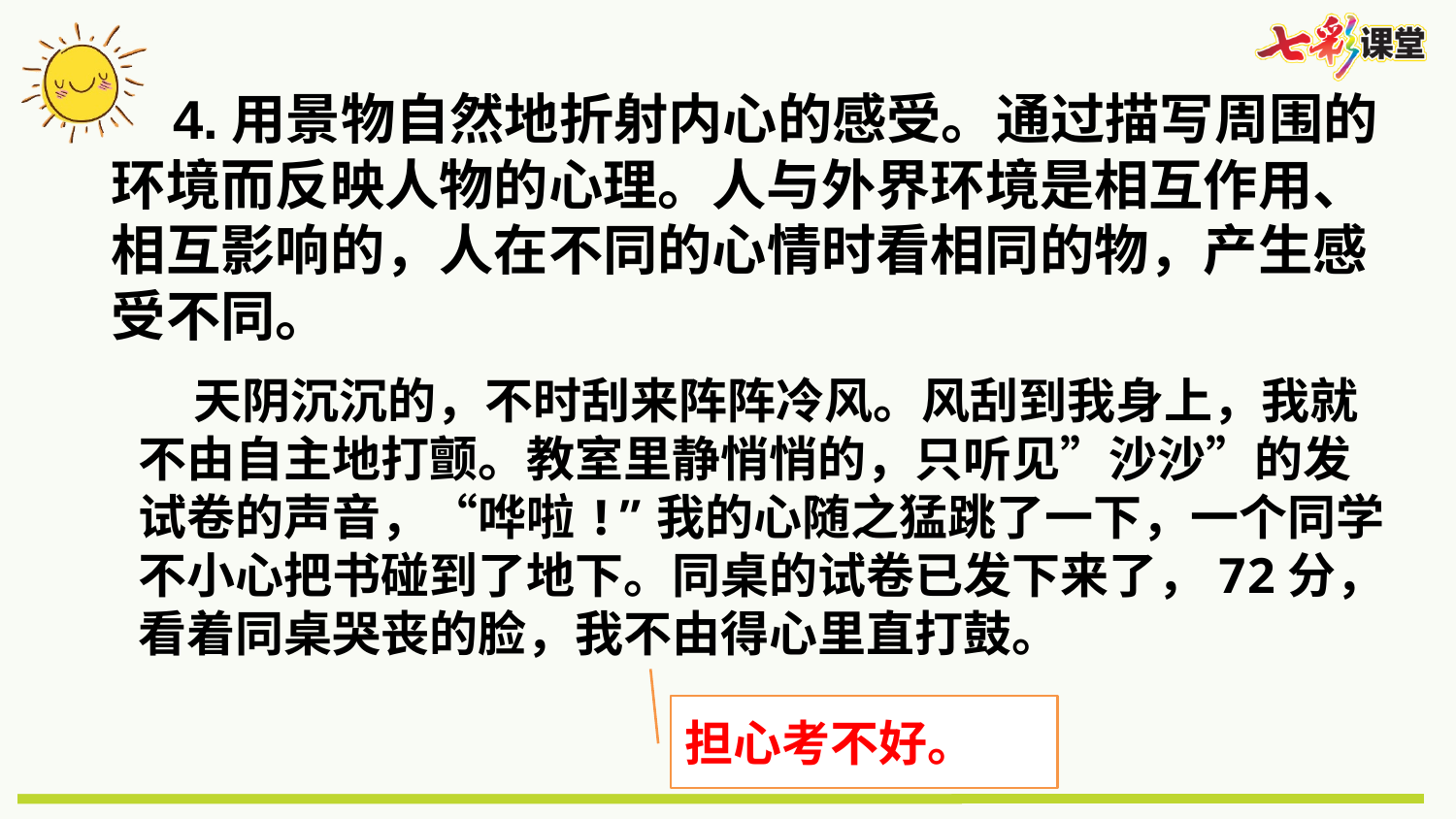

4.用景物自然地折射内心的感受。通过描写周围的环境而反映人物的心理。人与外界环境是相互作用、相互影响的，人在不同的心情时看相同的物，产生感受不同。
    天阴沉沉的，不时刮来阵阵冷风。风刮到我身上，我就不由自主地打颤。教室里静悄悄的，只听见”沙沙”的发试卷的声音，“哗啦!”我的心随之猛跳了一下，一个同学不小心把书碰到了地下。同桌的试卷已发下来了，72分，看着同桌哭丧的脸，我不由得心里直打鼓。
担心考不好。